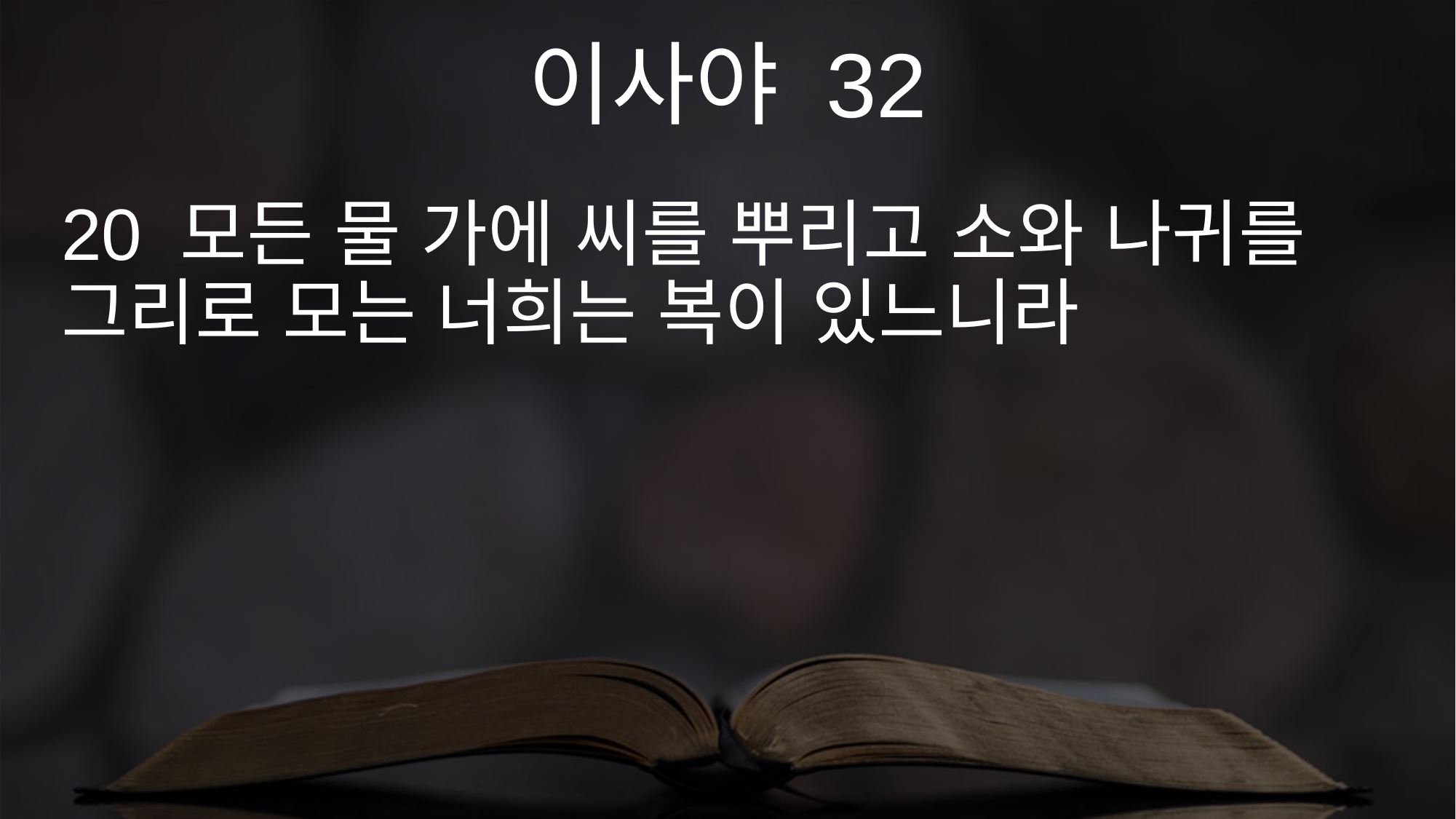

이사야 32
20 모든 물 가에 씨를 뿌리고 소와 나귀를 그리로 모는 너희는 복이 있느니라